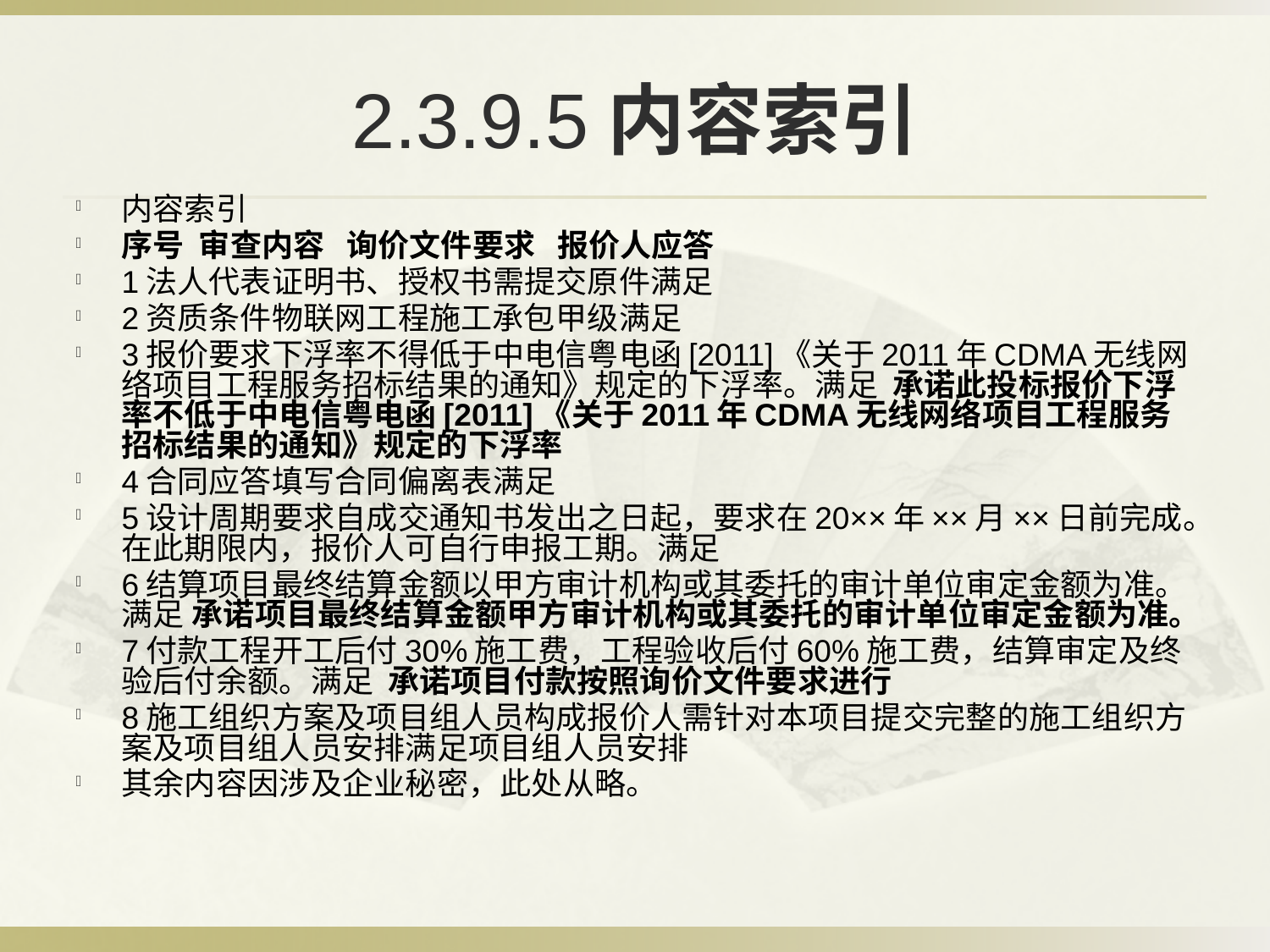

# 2.3.9.5内容索引
内容索引
序号  审查内容   询价文件要求   报价人应答
1法人代表证明书、授权书需提交原件满足
2资质条件物联网工程施工承包甲级满足
3报价要求下浮率不得低于中电信粤电函[2011]《关于2011年CDMA无线网络项目工程服务招标结果的通知》规定的下浮率。满足  承诺此投标报价下浮率不低于中电信粤电函[2011]《关于2011年CDMA无线网络项目工程服务招标结果的通知》规定的下浮率
4合同应答填写合同偏离表满足
5设计周期要求自成交通知书发出之日起，要求在20××年××月××日前完成。在此期限内，报价人可自行申报工期。满足
6结算项目最终结算金额以甲方审计机构或其委托的审计单位审定金额为准。满足 承诺项目最终结算金额甲方审计机构或其委托的审计单位审定金额为准。
7付款工程开工后付30%施工费，工程验收后付60%施工费，结算审定及终验后付余额。满足  承诺项目付款按照询价文件要求进行
8施工组织方案及项目组人员构成报价人需针对本项目提交完整的施工组织方案及项目组人员安排满足项目组人员安排
其余内容因涉及企业秘密，此处从略。